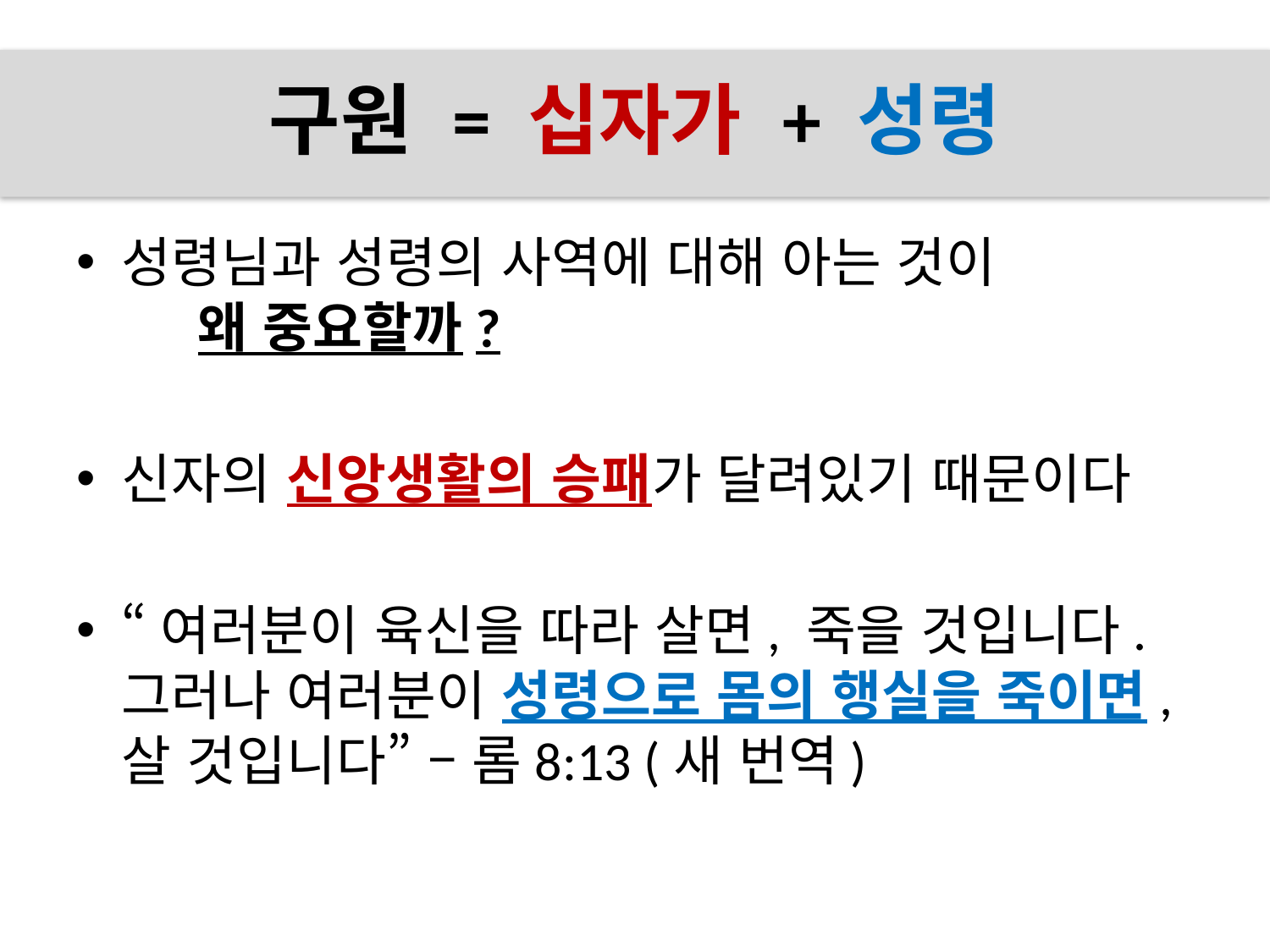

# 구원 = 십자가 + 성령

성령님과 성령의 사역에 대해 아는 것이                  왜 중요할까?

신자의 신앙생활의 승패가 달려있기 때문이다

“여러분이 육신을 따라 살면, 죽을 것입니다.
그러나 여러분이 성령으로 몸의 행실을 죽이면, 살 것입니다” – 롬8:13 (새 번역)